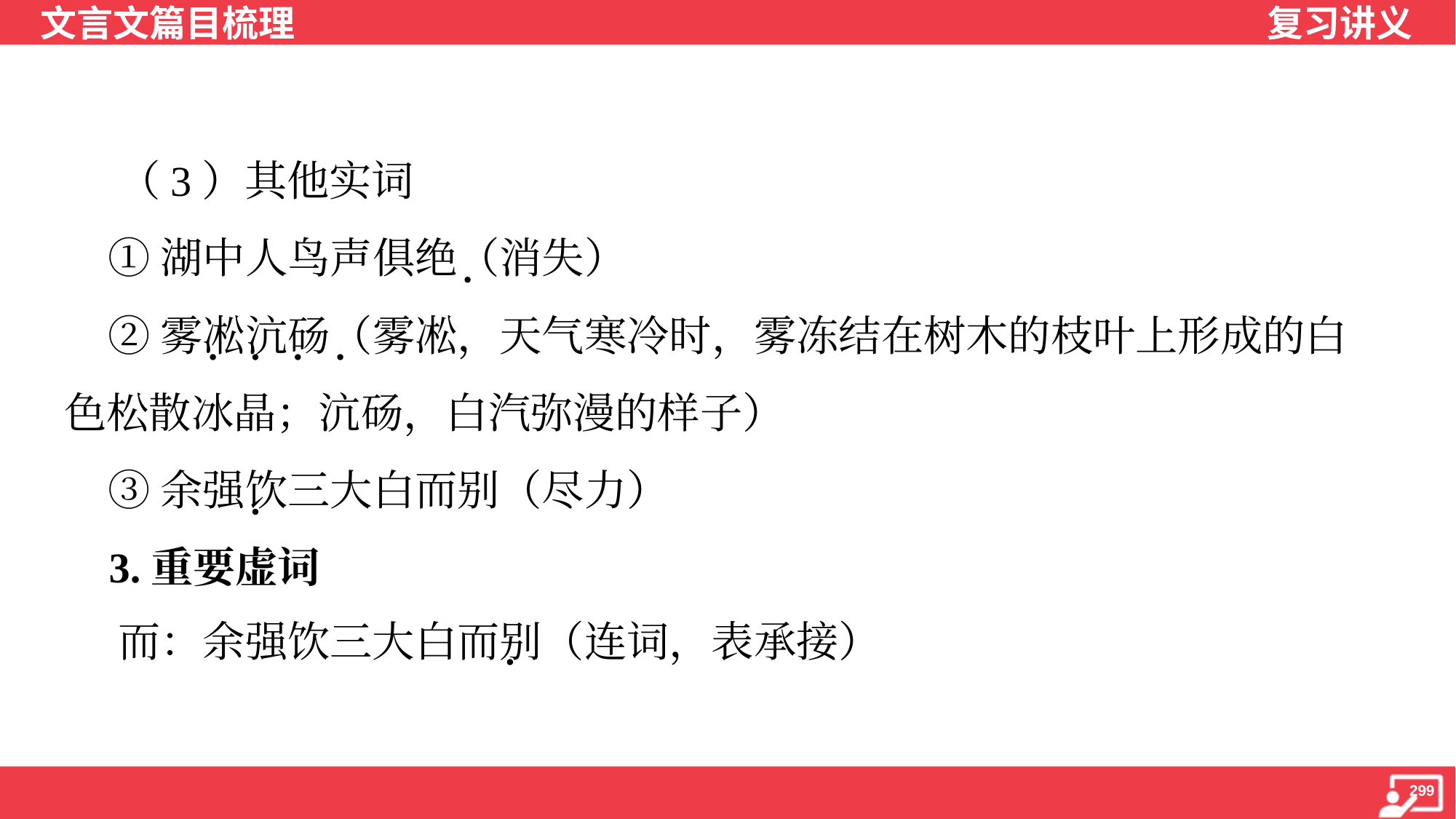

（3）其他实词
    ①湖中人鸟声俱绝（消失）
    ②雾凇沆砀（雾凇，天气寒冷时，雾冻结在树木的枝叶上形成的白
色松散冰晶；沆砀，白汽弥漫的样子）
    ③余强饮三大白而别（尽力）
    3.重要虚词
    而：余强饮三大白而别（连词，表承接）